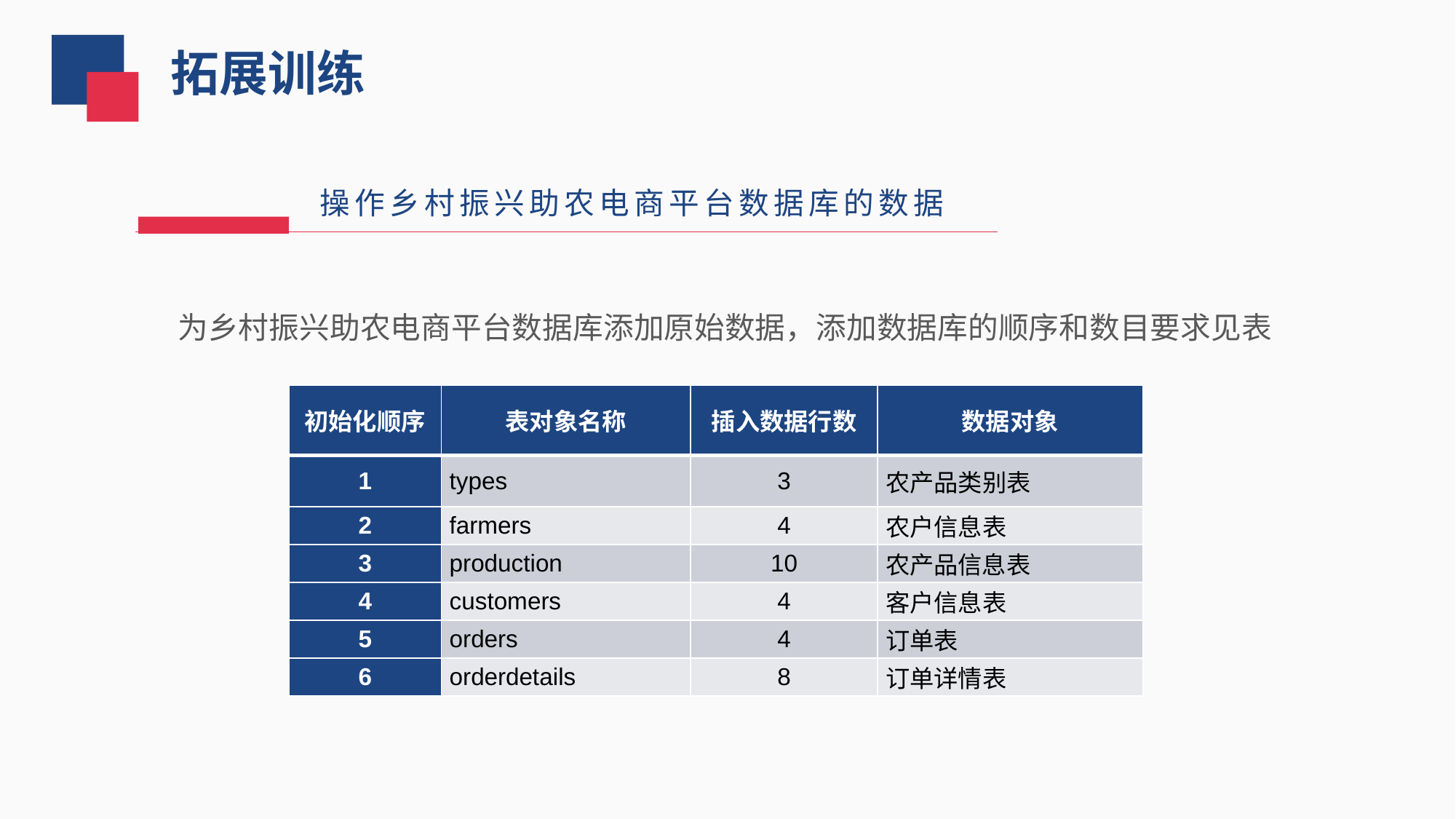

拓展训练

操作乡村振兴助农电商平台数据库的数据

为乡村振兴助农电商平台数据库添加原始数据，添加数据库的顺序和数目要求见表
| 初始化顺序 | 表对象名称 | 插入数据行数 | 数据对象 |
| --- | --- | --- | --- |
| 1 | types | 3 | 农产品类别表 |
| 2 | farmers | 4 | 农户信息表 |
| 3 | production | 10 | 农产品信息表 |
| 4 | customers | 4 | 客户信息表 |
| 5 | orders | 4 | 订单表 |
| 6 | orderdetails | 8 | 订单详情表 |